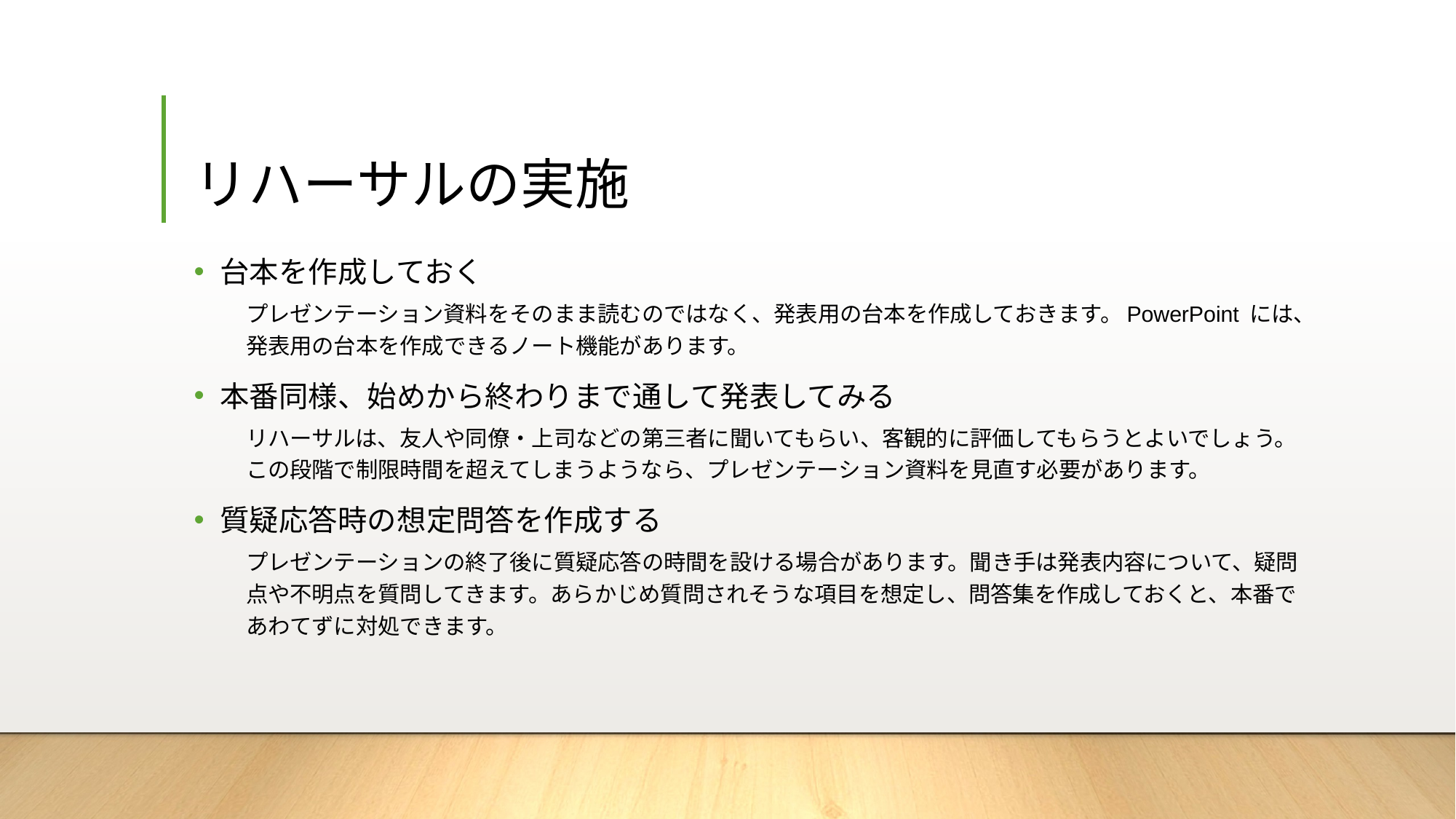

# リハーサルの実施
台本を作成しておく
プレゼンテーション資料をそのまま読むのではなく、発表用の台本を作成しておきます。PowerPoint には、発表用の台本を作成できるノート機能があります。
本番同様、始めから終わりまで通して発表してみる
リハーサルは、友人や同僚・上司などの第三者に聞いてもらい、客観的に評価してもらうとよいでしょう。この段階で制限時間を超えてしまうようなら、プレゼンテーション資料を見直す必要があります。
質疑応答時の想定問答を作成する
プレゼンテーションの終了後に質疑応答の時間を設ける場合があります。聞き手は発表内容について、疑問点や不明点を質問してきます。あらかじめ質問されそうな項目を想定し、問答集を作成しておくと、本番であわてずに対処できます。